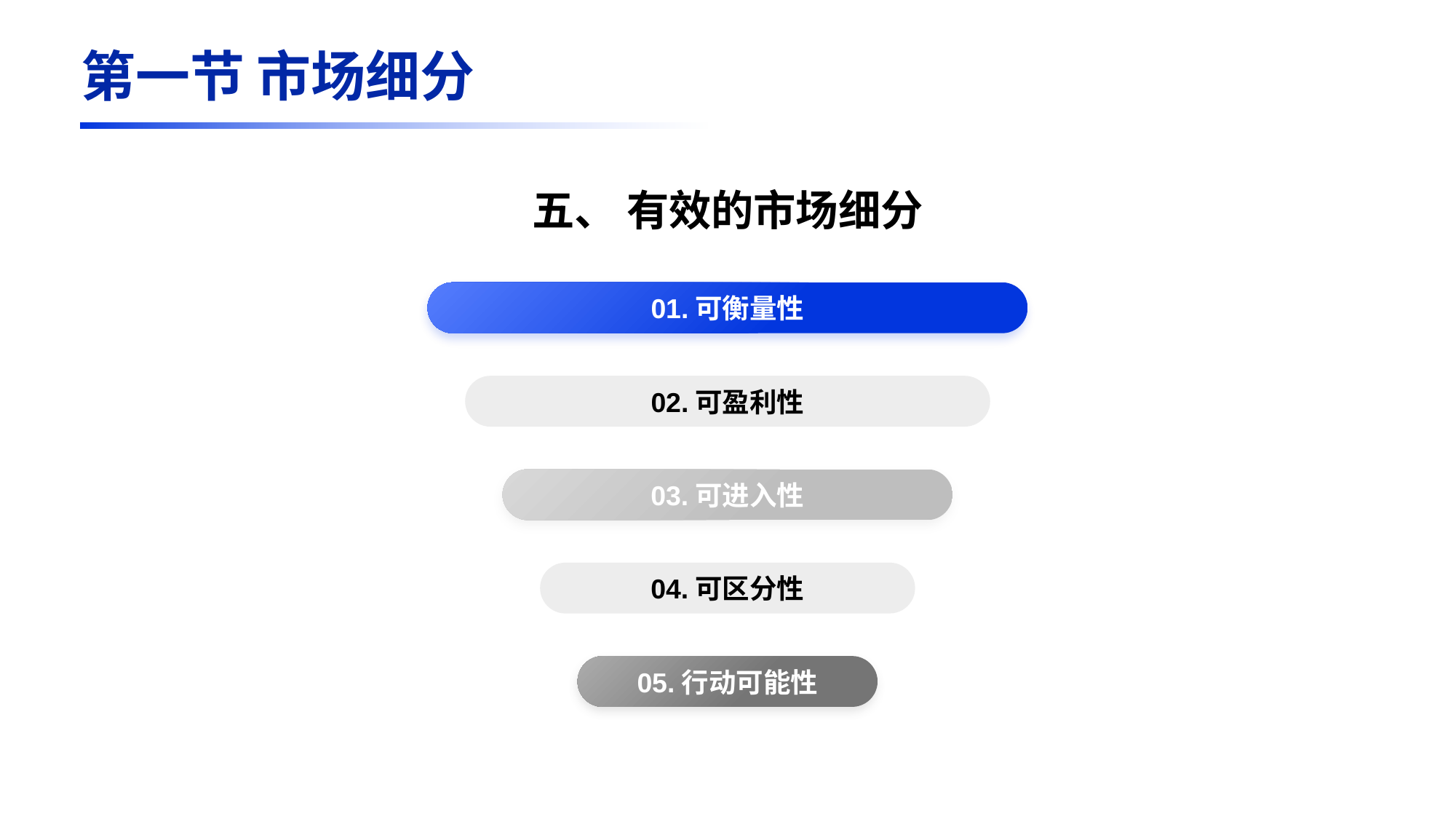

第一节 市场细分
五、 有效的市场细分
01.可衡量性
02.可盈利性
03.可进入性
04.可区分性
05.行动可能性